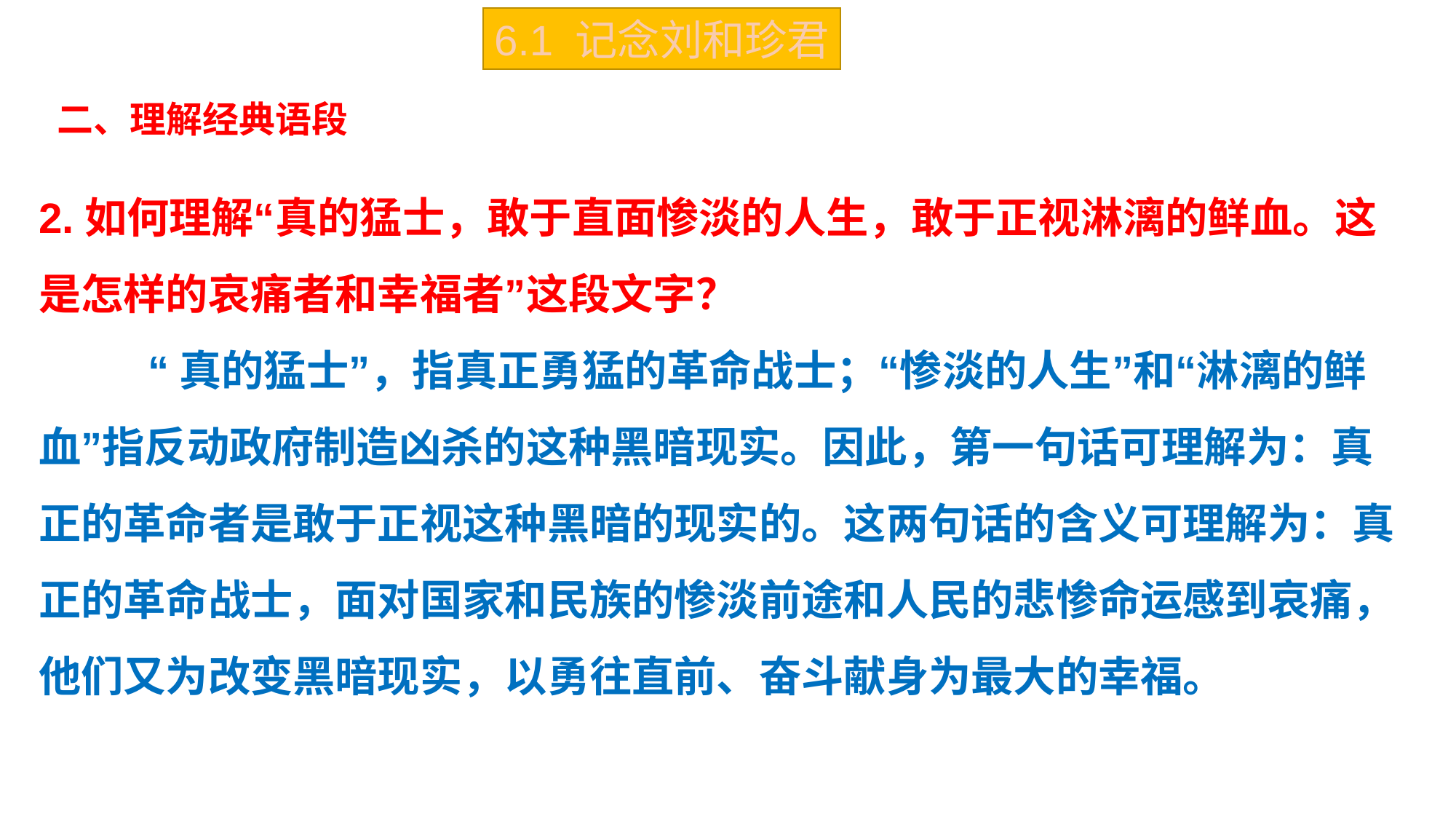

6.1 记念刘和珍君
二、理解经典语段
2.如何理解“真的猛士，敢于直面惨淡的人生，敢于正视淋漓的鲜血。这是怎样的哀痛者和幸福者”这段文字？
	“真的猛士”，指真正勇猛的革命战士；“惨淡的人生”和“淋漓的鲜血”指反动政府制造凶杀的这种黑暗现实。因此，第一句话可理解为：真正的革命者是敢于正视这种黑暗的现实的。这两句话的含义可理解为：真正的革命战士，面对国家和民族的惨淡前途和人民的悲惨命运感到哀痛，他们又为改变黑暗现实，以勇往直前、奋斗献身为最大的幸福。